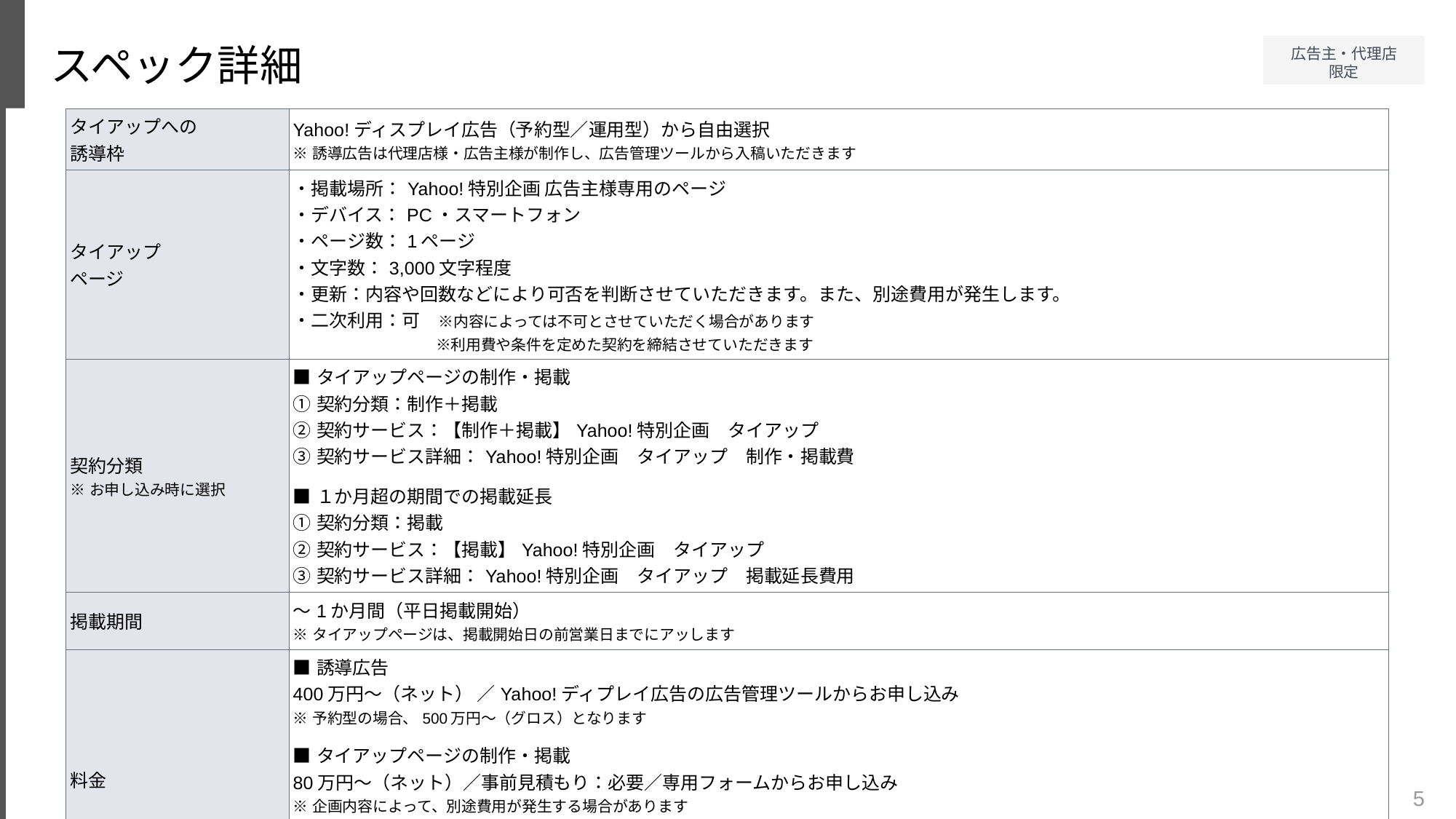

スペック詳細
| タイアップへの 誘導枠 | Yahoo!ディスプレイ広告（予約型／運用型）から自由選択 ※誘導広告は代理店様・広告主様が制作し、広告管理ツールから入稿いただきます |
| --- | --- |
| タイアップ ページ | ・掲載場所：Yahoo!特別企画 広告主様専用のページ ・デバイス：PC・スマートフォン ・ページ数：1ページ ・文字数：3,000文字程度 ・更新：内容や回数などにより可否を判断させていただきます。また、別途費用が発生します。 ・二次利用：可　※内容によっては不可とさせていただく場合があります 　　　　　　　　　 ※利用費や条件を定めた契約を締結させていただきます |
| 契約分類 ※お申し込み時に選択 | ■タイアップページの制作・掲載 ①契約分類：制作＋掲載 ②契約サービス：【制作＋掲載】Yahoo!特別企画　タイアップ ③契約サービス詳細：Yahoo!特別企画　タイアップ　制作・掲載費 ■１か月超の期間での掲載延長 ①契約分類：掲載 ②契約サービス：【掲載】Yahoo!特別企画　タイアップ ③契約サービス詳細：Yahoo!特別企画　タイアップ　掲載延長費用 |
| 掲載期間 | ～1か月間（平日掲載開始） ※タイアップページは、掲載開始日の前営業日までにアッします |
| 料金 | ■誘導広告 400万円～（ネット） ／Yahoo!ディプレイ広告の広告管理ツールからお申し込み ※予約型の場合、500万円～（グロス）となります ■タイアップページの制作・掲載 80万円～（ネット）／事前見積もり：必要／専用フォームからお申し込み ※企画内容によって、別途費用が発生する場合があります ■１か月超の期間での掲載延長 3,000円/日（ネット）／事前見積もり：不要／専用フォームからお申し込み ※ただし、広告誘導を追加購入いただく場合無償となります |
5